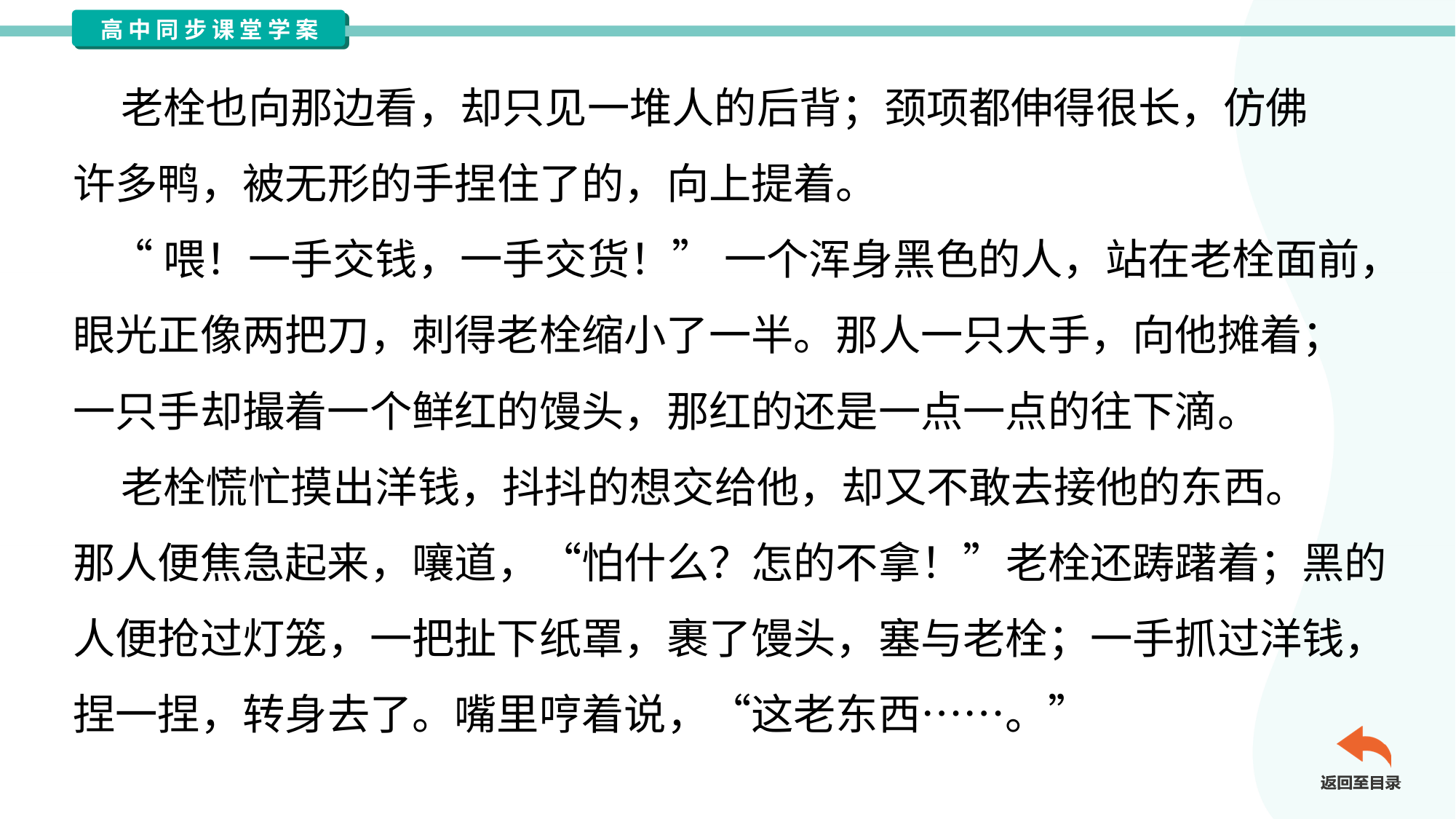

老栓也向那边看，却只见一堆人的后背；颈项都伸得很长，仿佛
许多鸭，被无形的手捏住了的，向上提着。
    “喂！一手交钱，一手交货！” 一个浑身黑色的人，站在老栓面前，
眼光正像两把刀，刺得老栓缩小了一半。那人一只大手，向他摊着；
一只手却撮着一个鲜红的馒头，那红的还是一点一点的往下滴。
    老栓慌忙摸出洋钱，抖抖的想交给他，却又不敢去接他的东西。
那人便焦急起来，嚷道，“怕什么？怎的不拿！”老栓还踌躇着；黑的
人便抢过灯笼，一把扯下纸罩，裹了馒头，塞与老栓；一手抓过洋钱，
捏一捏，转身去了。嘴里哼着说，“这老东西……。”